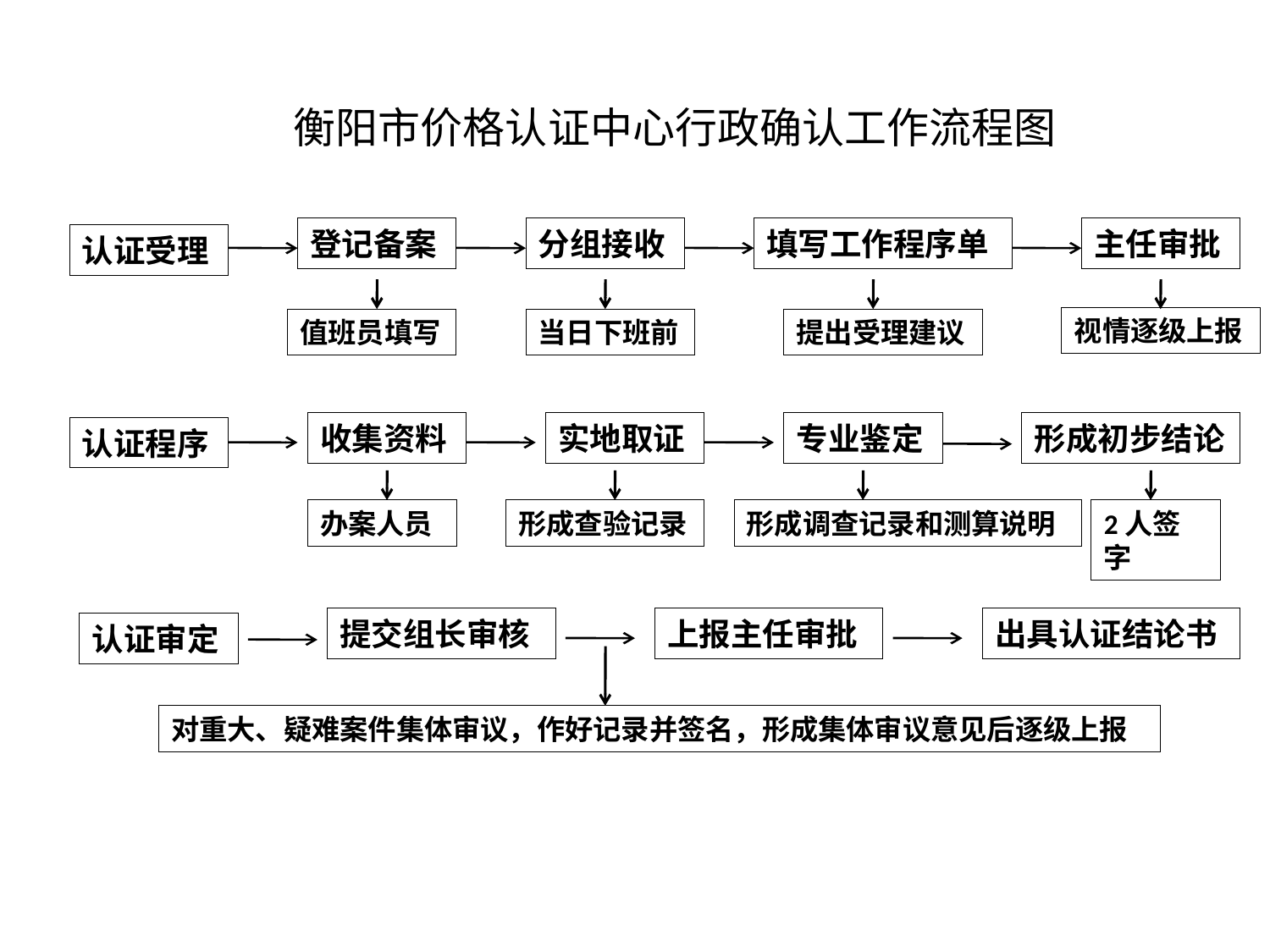

衡阳市价格认证中心行政确认工作流程图
登记备案
分组接收
填写工作程序单
主任审批
认证受理
视情逐级上报
值班员填写
当日下班前
提出受理建议
收集资料
实地取证
专业鉴定
形成初步结论
认证程序
办案人员
形成查验记录
形成调查记录和测算说明
2人签字
提交组长审核
上报主任审批
出具认证结论书
认证审定
对重大、疑难案件集体审议，作好记录并签名，形成集体审议意见后逐级上报